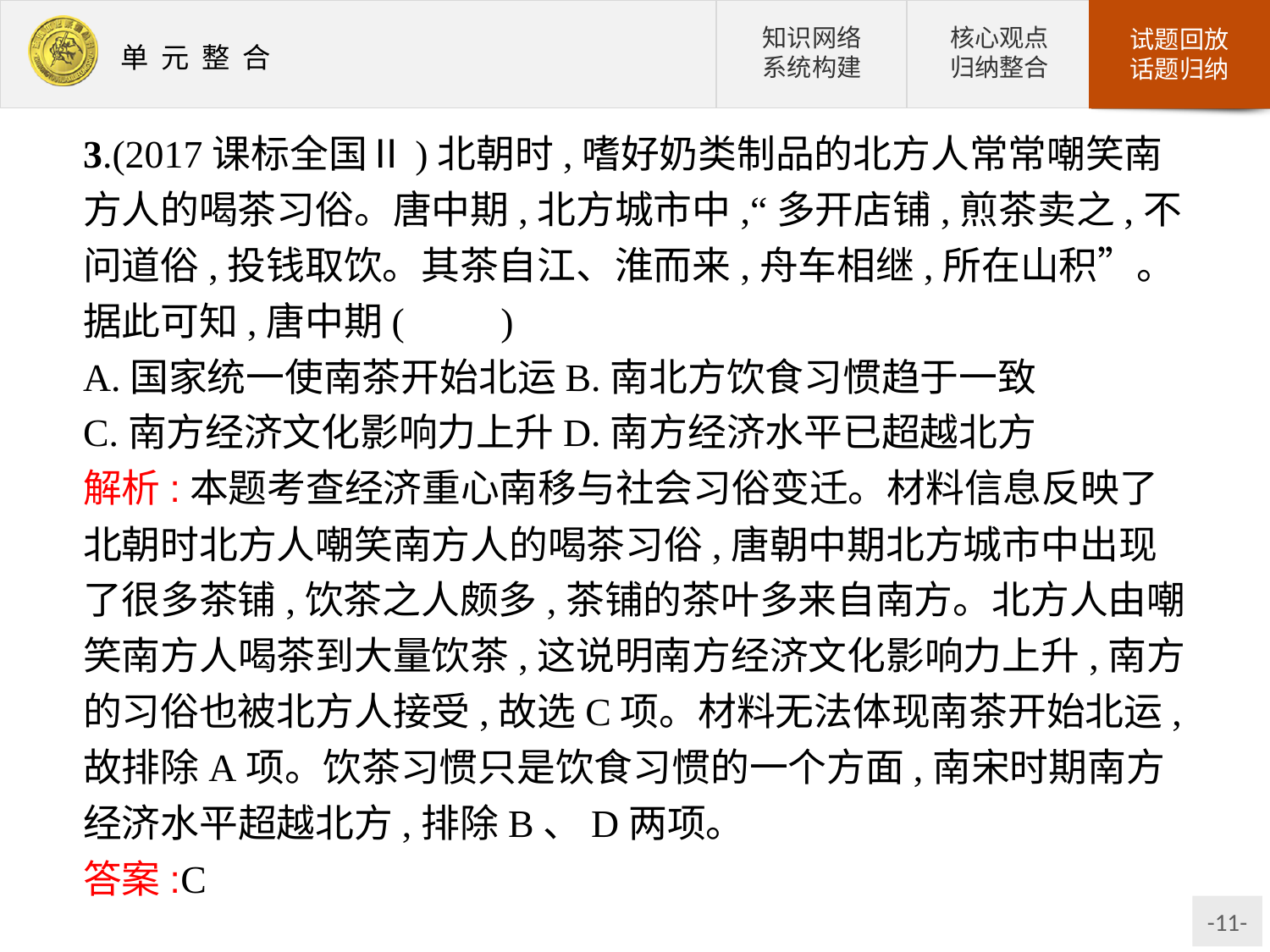

3.(2017课标全国Ⅱ)北朝时,嗜好奶类制品的北方人常常嘲笑南方人的喝茶习俗。唐中期,北方城市中,“多开店铺,煎茶卖之,不问道俗,投钱取饮。其茶自江、淮而来,舟车相继,所在山积”。据此可知,唐中期(　　)
A.国家统一使南茶开始北运B.南北方饮食习惯趋于一致
C.南方经济文化影响力上升D.南方经济水平已超越北方
解析:本题考查经济重心南移与社会习俗变迁。材料信息反映了北朝时北方人嘲笑南方人的喝茶习俗,唐朝中期北方城市中出现了很多茶铺,饮茶之人颇多,茶铺的茶叶多来自南方。北方人由嘲笑南方人喝茶到大量饮茶,这说明南方经济文化影响力上升,南方的习俗也被北方人接受,故选C项。材料无法体现南茶开始北运,故排除A项。饮茶习惯只是饮食习惯的一个方面,南宋时期南方经济水平超越北方,排除B、D两项。
答案:C